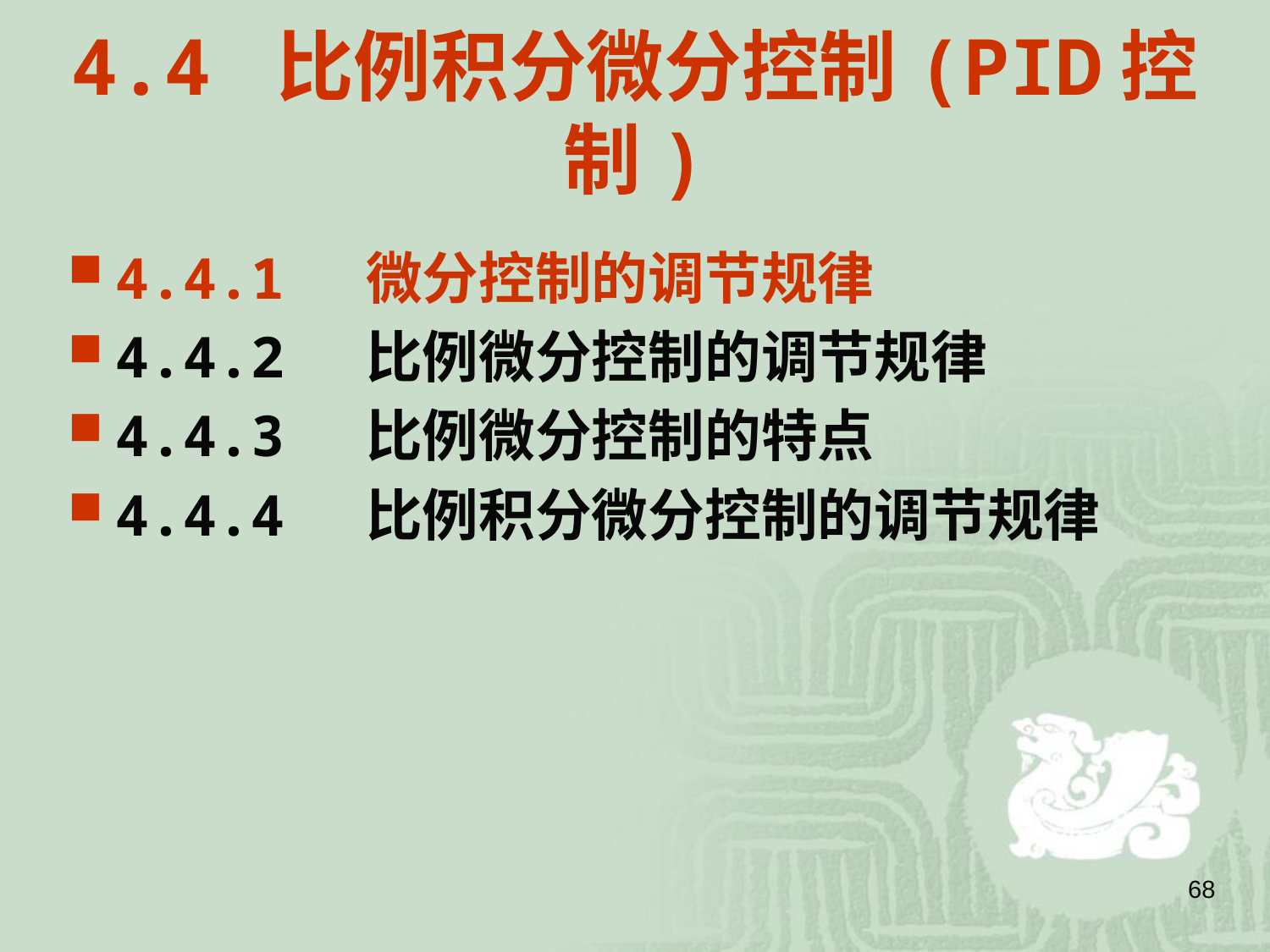

# 4.4 比例积分微分控制(PID控制)
4.4.1  微分控制的调节规律
4.4.2  比例微分控制的调节规律
4.4.3  比例微分控制的特点
4.4.4  比例积分微分控制的调节规律
68